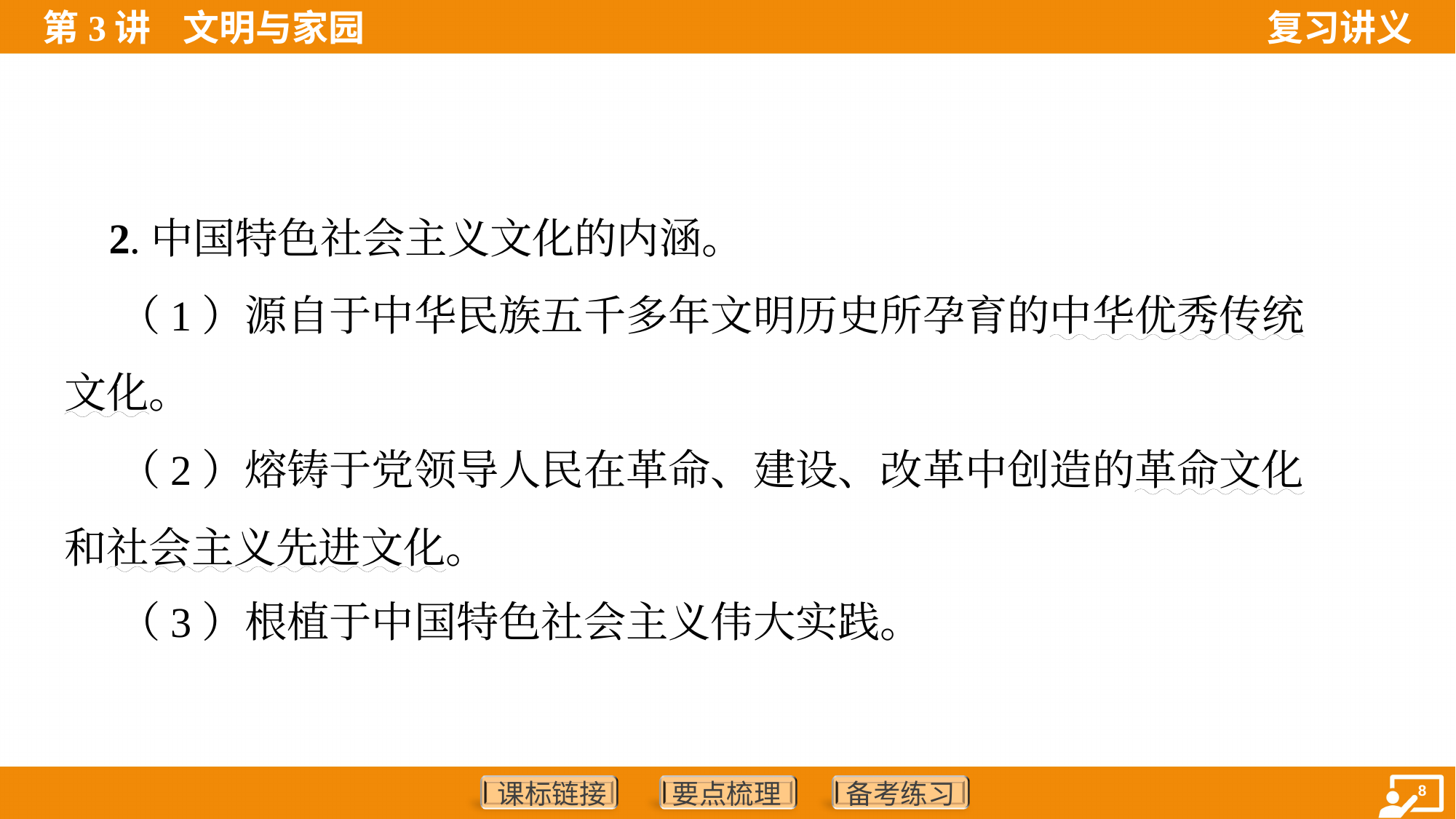

2.中国特色社会主义文化的内涵。
    （1）源自于中华民族五千多年文明历史所孕育的中华优秀传统
文化。
    （2）熔铸于党领导人民在革命、建设、改革中创造的革命文化
和社会主义先进文化。
    （3）根植于中国特色社会主义伟大实践。